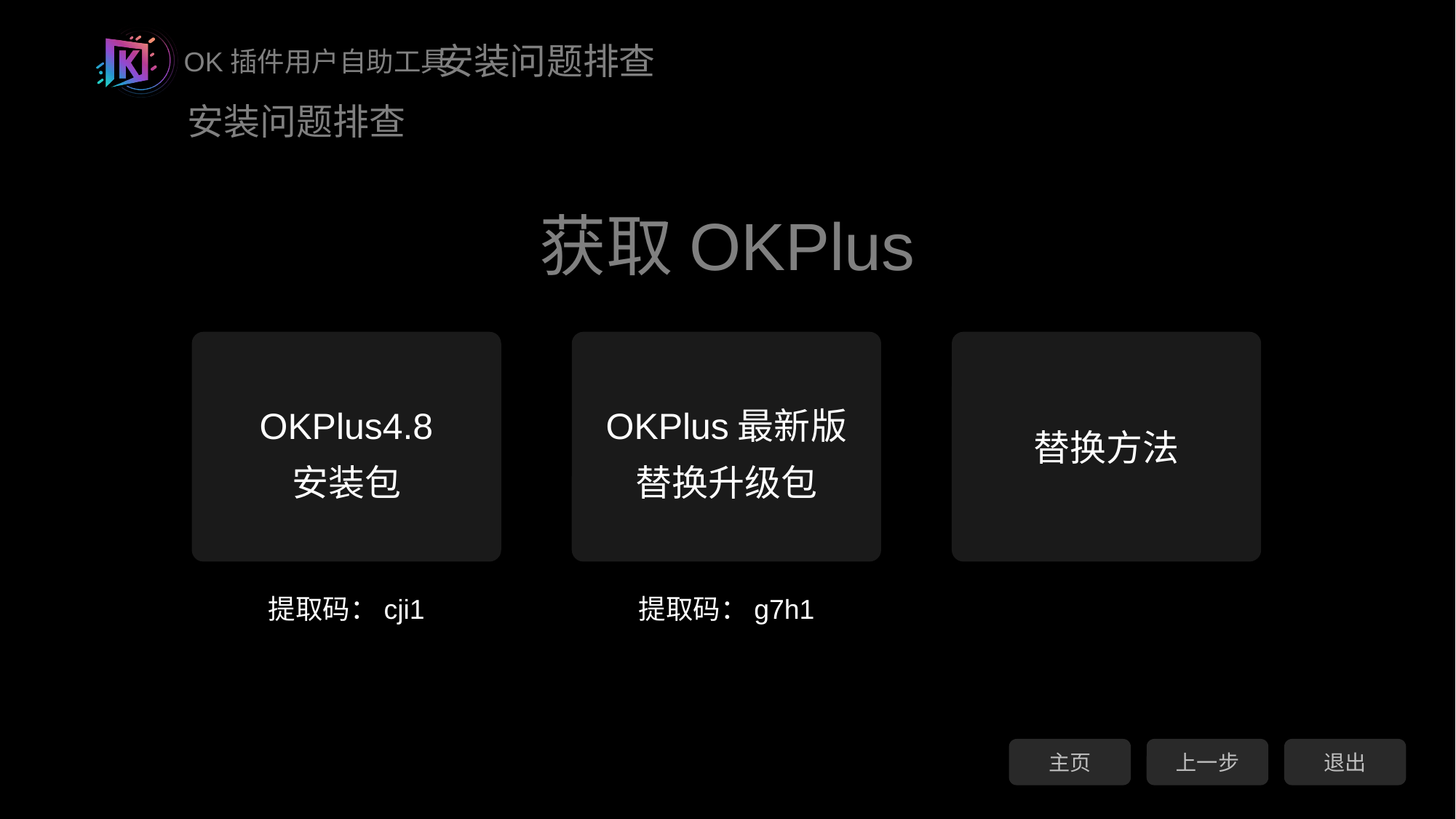

安装问题排查
获取OKPlus
OKPlus4.8
安装包
OKPlus最新版
替换升级包
替换方法
提取码：cji1
提取码：g7h1